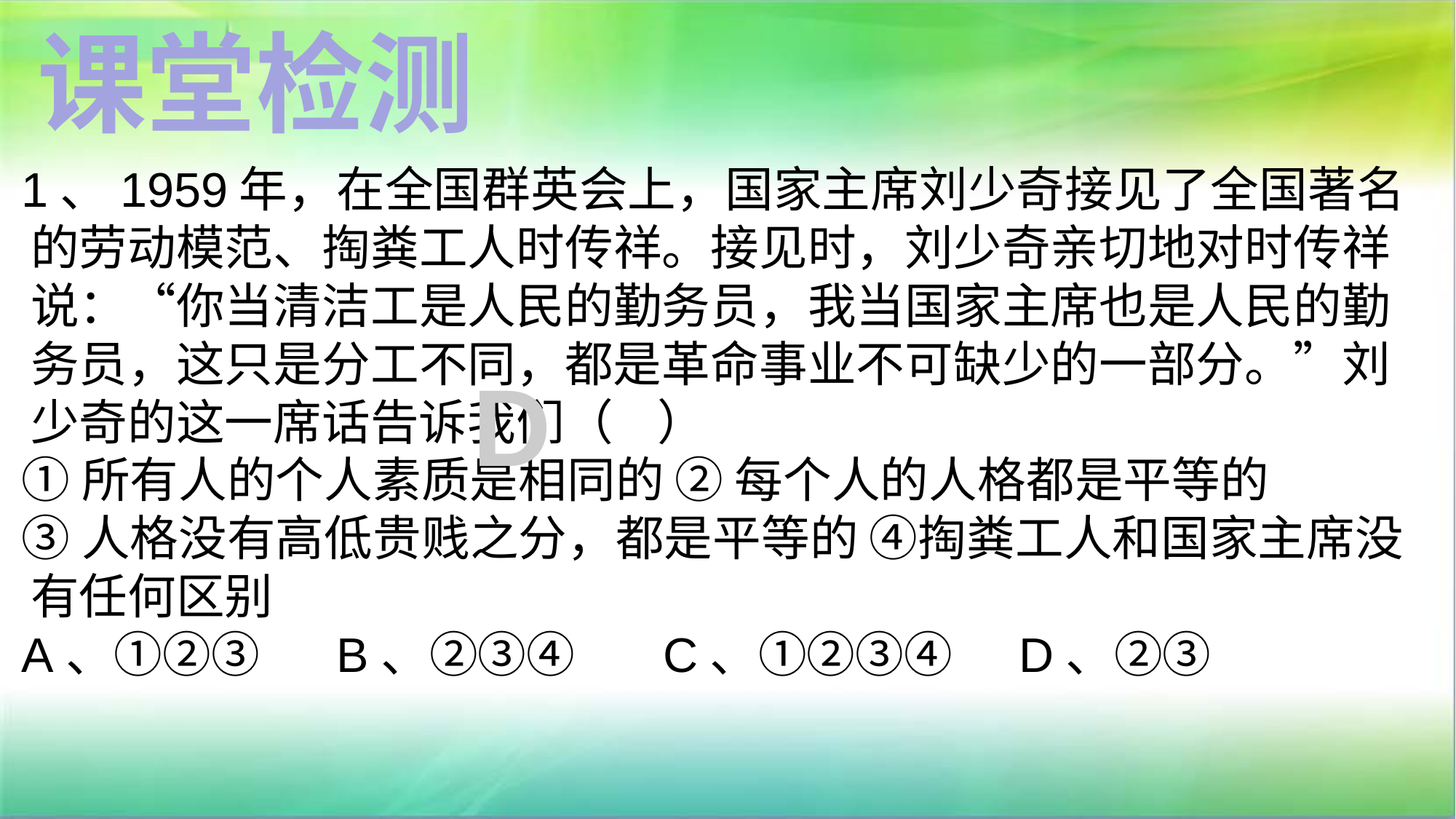

课堂检测
1、1959年，在全国群英会上，国家主席刘少奇接见了全国著名的劳动模范、掏粪工人时传祥。接见时，刘少奇亲切地对时传祥说：“你当清洁工是人民的勤务员，我当国家主席也是人民的勤务员，这只是分工不同，都是革命事业不可缺少的一部分。”刘少奇的这一席话告诉我们（    ）
①所有人的个人素质是相同的 ② 每个人的人格都是平等的
③人格没有高低贵贱之分，都是平等的 ④掏粪工人和国家主席没有任何区别
A、①②③      B、②③④       C、①②③④     D、②③
D